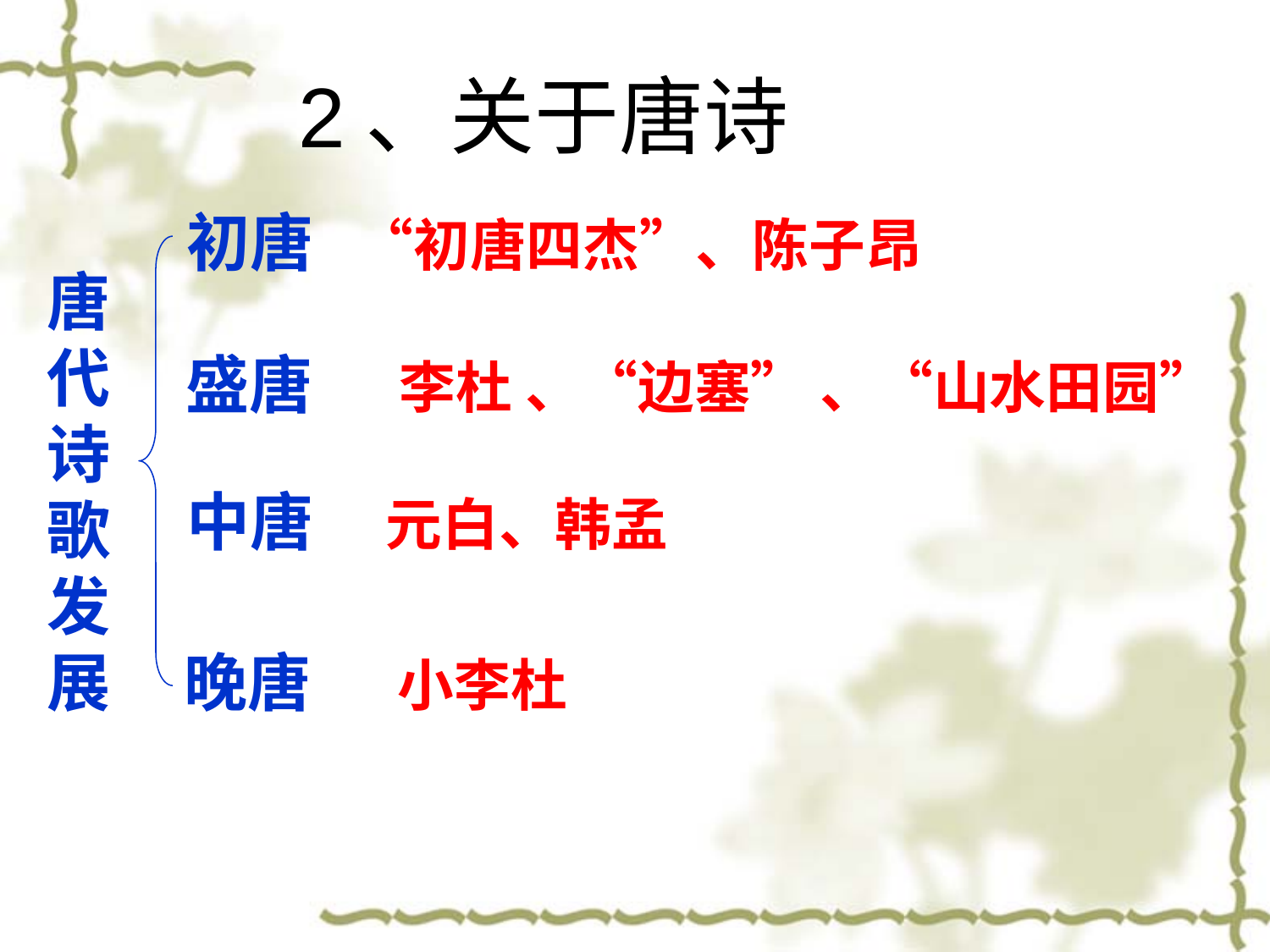

2、关于唐诗
初唐   “初唐四杰”、陈子昂

唐代诗歌发展
盛唐      李杜 、“边塞” 、“山水田园”
中唐     元白、韩孟
晚唐      小李杜